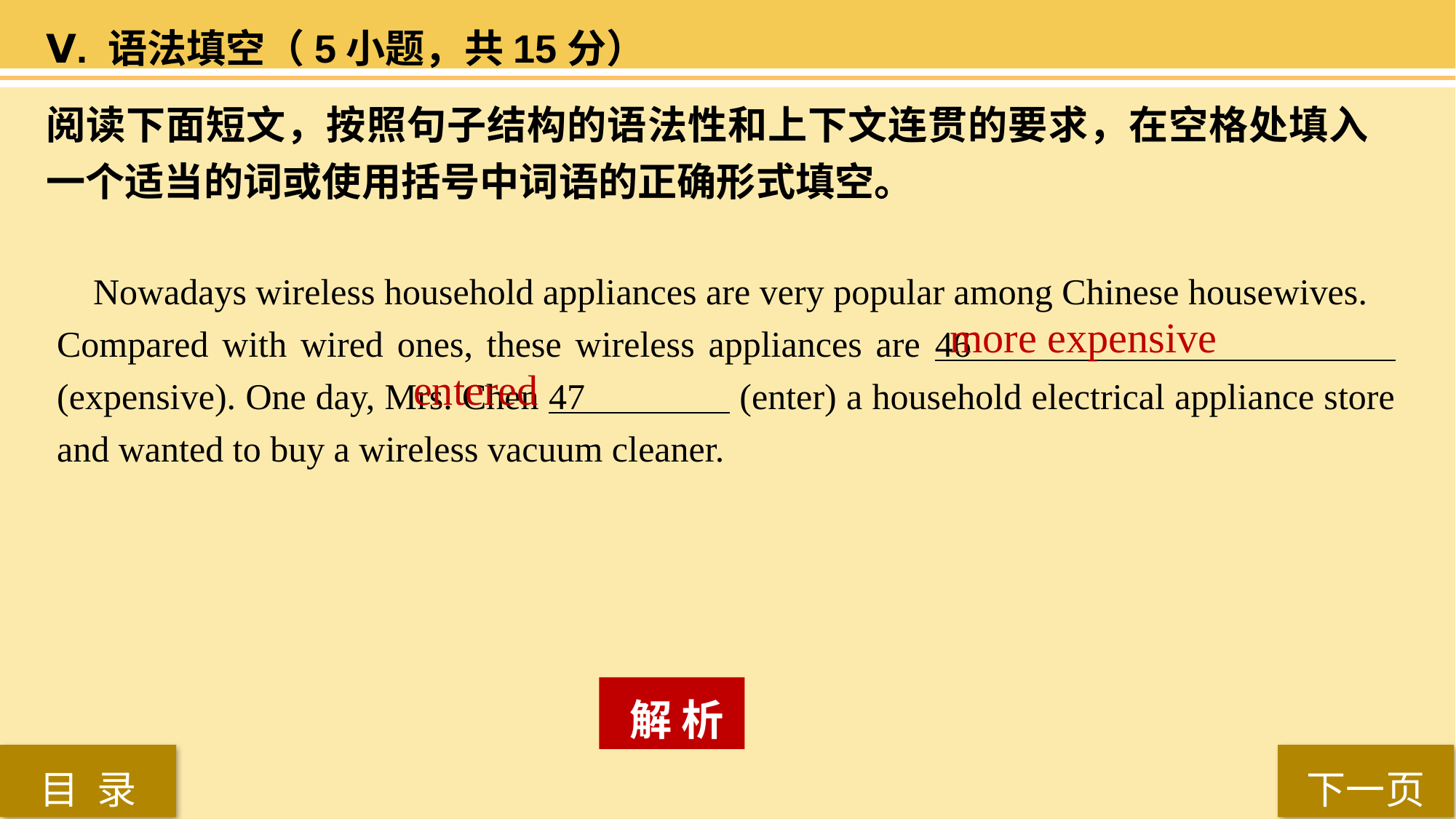

Ⅴ. 语法填空（5小题，共15分）
阅读下面短文，按照句子结构的语法性和上下文连贯的要求，在空格处填入一个适当的词或使用括号中词语的正确形式填空。
    Nowadays wireless household appliances are very popular among Chinese housewives.
Compared with wired ones, these wireless appliances are 46                                (expensive). One day, Mrs. Chen 47                (enter) a household electrical appliance store and wanted to buy a wireless vacuum cleaner.
more expensive
entered
 解 析